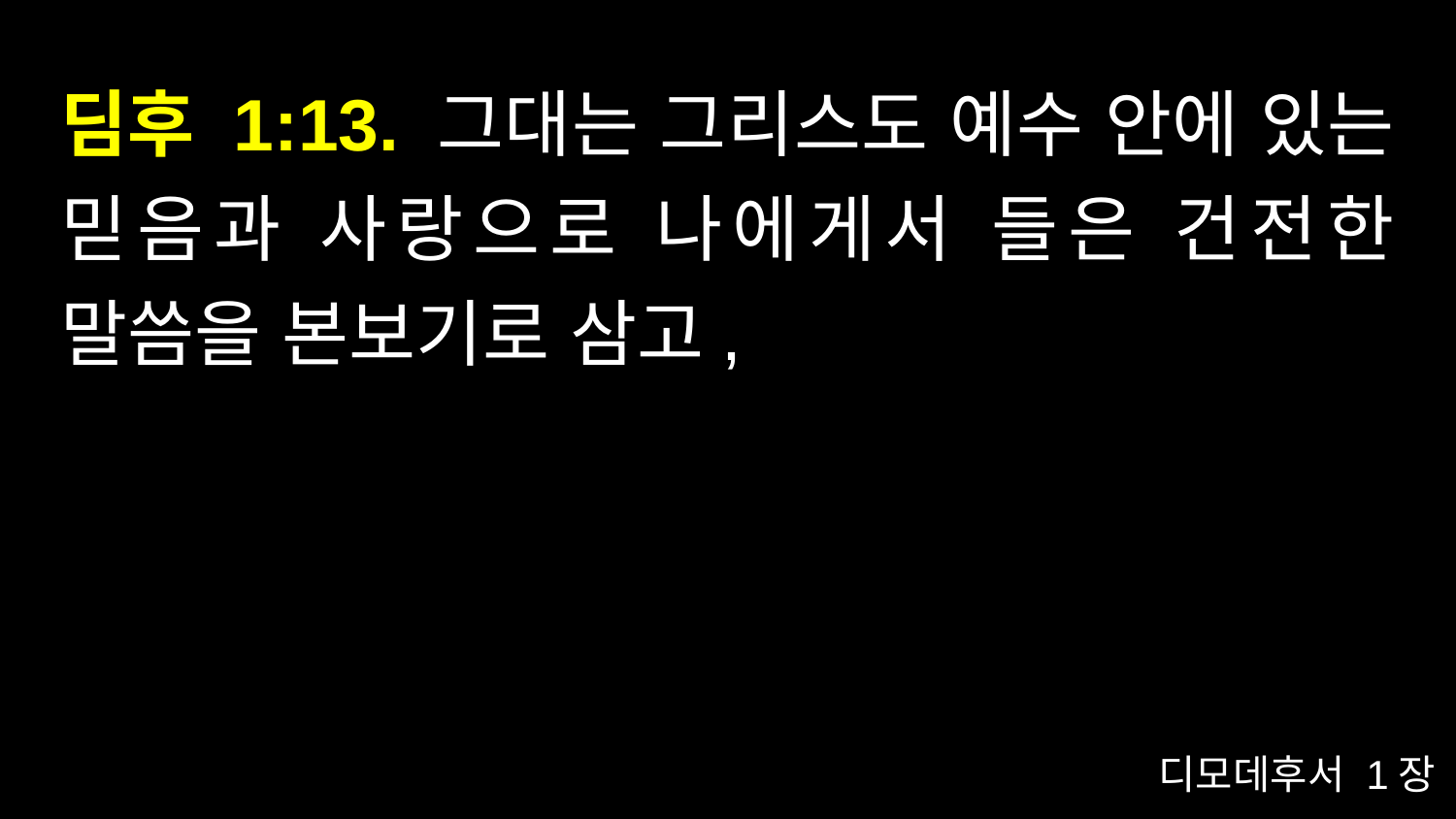

# 딤후 1:13. 그대는 그리스도 예수 안에 있는 믿음과 사랑으로 나에게서 들은 건전한 말씀을 본보기로 삼고,
디모데후서 1장